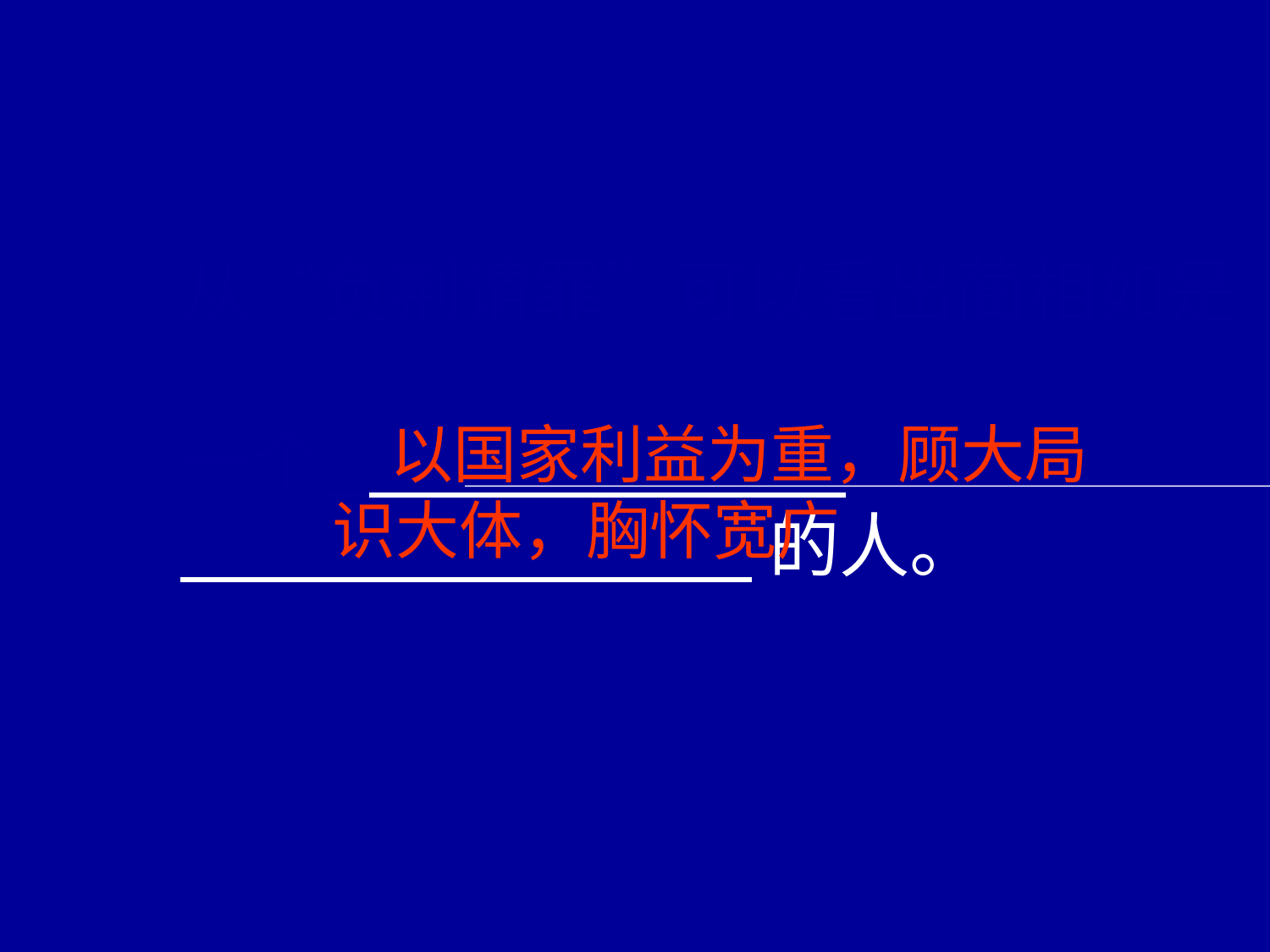

从“负荆请罪”可以看出蔺相如是

一个
                                    的人。

   以国家利益为重，顾大局
识大体，胸怀宽广